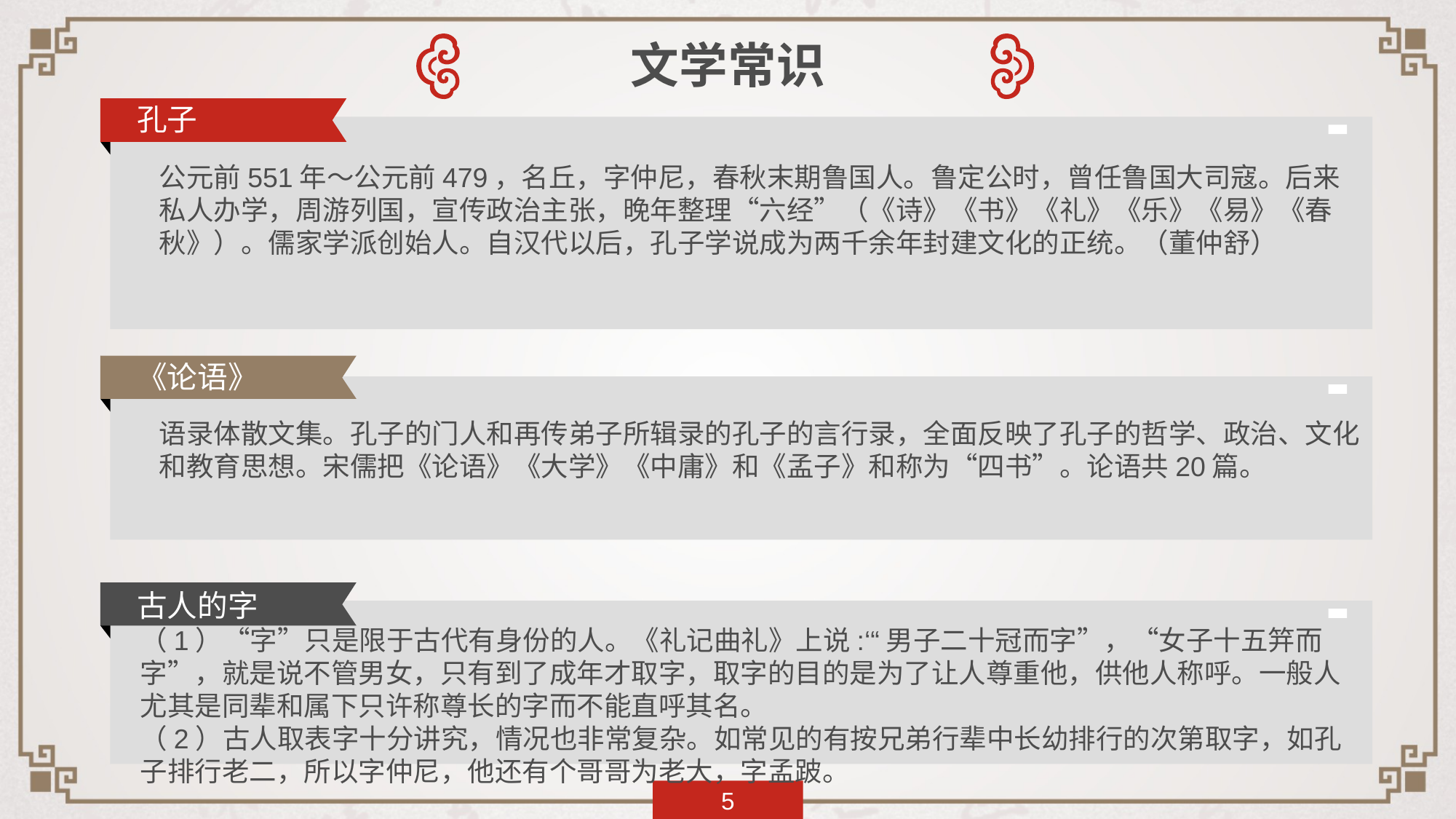

文学常识

孔子

公元前551年～公元前479，名丘，字仲尼，春秋末期鲁国人。鲁定公时，曾任鲁国大司寇。后来私人办学，周游列国，宣传政治主张，晚年整理“六经”（《诗》《书》《礼》《乐》《易》《春秋》）。儒家学派创始人。自汉代以后，孔子学说成为两千余年封建文化的正统。（董仲舒）

《论语》

语录体散文集。孔子的门人和再传弟子所辑录的孔子的言行录，全面反映了孔子的哲学、政治、文化和教育思想。宋儒把《论语》《大学》《中庸》和《孟子》和称为“四书”。论语共20篇。
古人的字

（1）“字”只是限于古代有身份的人。《礼记曲礼》上说:‘“男子二十冠而字”，“女子十五笄而字”，就是说不管男女，只有到了成年才取字，取字的目的是为了让人尊重他，供他人称呼。一般人尤其是同辈和属下只许称尊长的字而不能直呼其名。
（2）古人取表字十分讲究，情况也非常复杂。如常见的有按兄弟行辈中长幼排行的次第取字，如孔子排行老二，所以字仲尼，他还有个哥哥为老大，字孟跛。